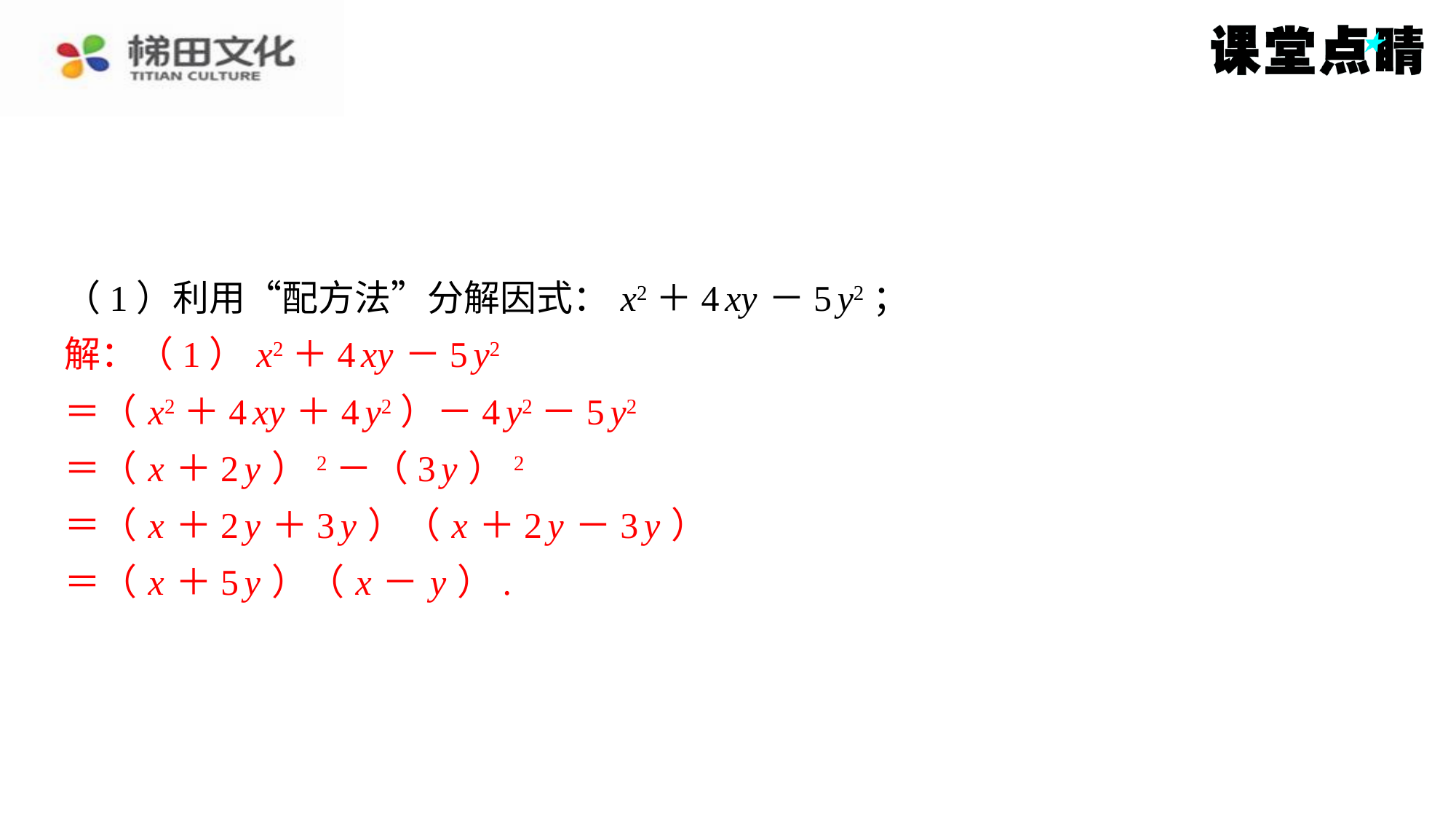

（1）利用“配方法”分解因式： x2＋4 xy －5 y2；
解：（1） x2＋4 xy －5 y2
＝（ x2＋4 xy ＋4 y2）－4 y2－5 y2
＝（ x ＋2 y ）2－（3 y ）2
＝（ x ＋2 y ＋3 y ）（ x ＋2 y －3 y ）
＝（ x ＋5 y ）（ x － y ）.
解：（1） x2＋4 xy －5 y2
＝（ x2＋4 xy ＋4 y2）－4 y2－5 y2
＝（ x ＋2 y ）2－（3 y ）2
＝（ x ＋2 y ＋3 y ）（ x ＋2 y －3 y ）
＝（ x ＋5 y ）（ x － y ）.